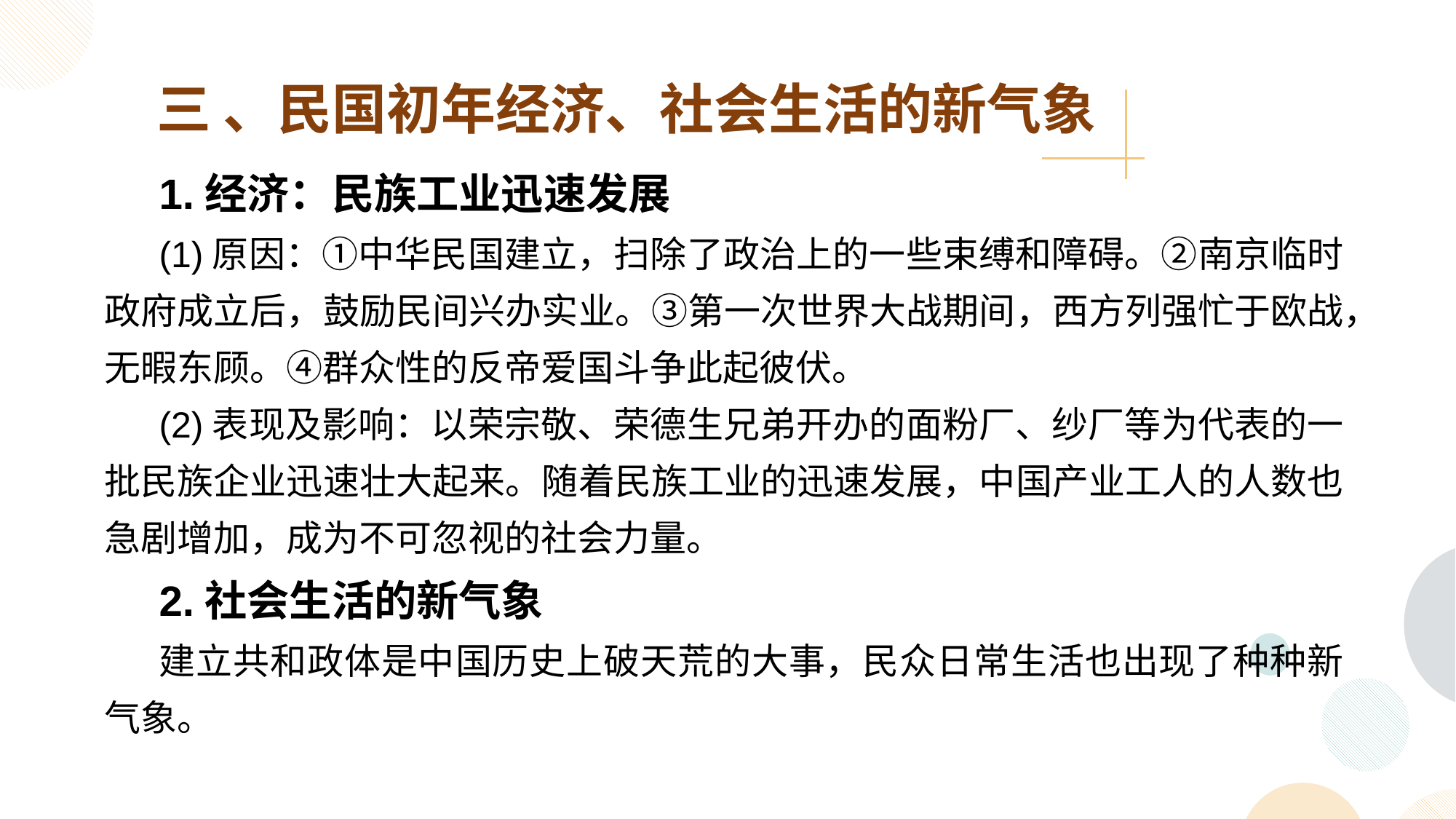

三 、民国初年经济、社会生活的新气象
1.经济：民族工业迅速发展
(1)原因：①中华民国建立，扫除了政治上的一些束缚和障碍。②南京临时政府成立后，鼓励民间兴办实业。③第一次世界大战期间，西方列强忙于欧战，无暇东顾。④群众性的反帝爱国斗争此起彼伏。
(2)表现及影响：以荣宗敬、荣德生兄弟开办的面粉厂、纱厂等为代表的一批民族企业迅速壮大起来。随着民族工业的迅速发展，中国产业工人的人数也急剧增加，成为不可忽视的社会力量。
2.社会生活的新气象
建立共和政体是中国历史上破天荒的大事，民众日常生活也出现了种种新气象。